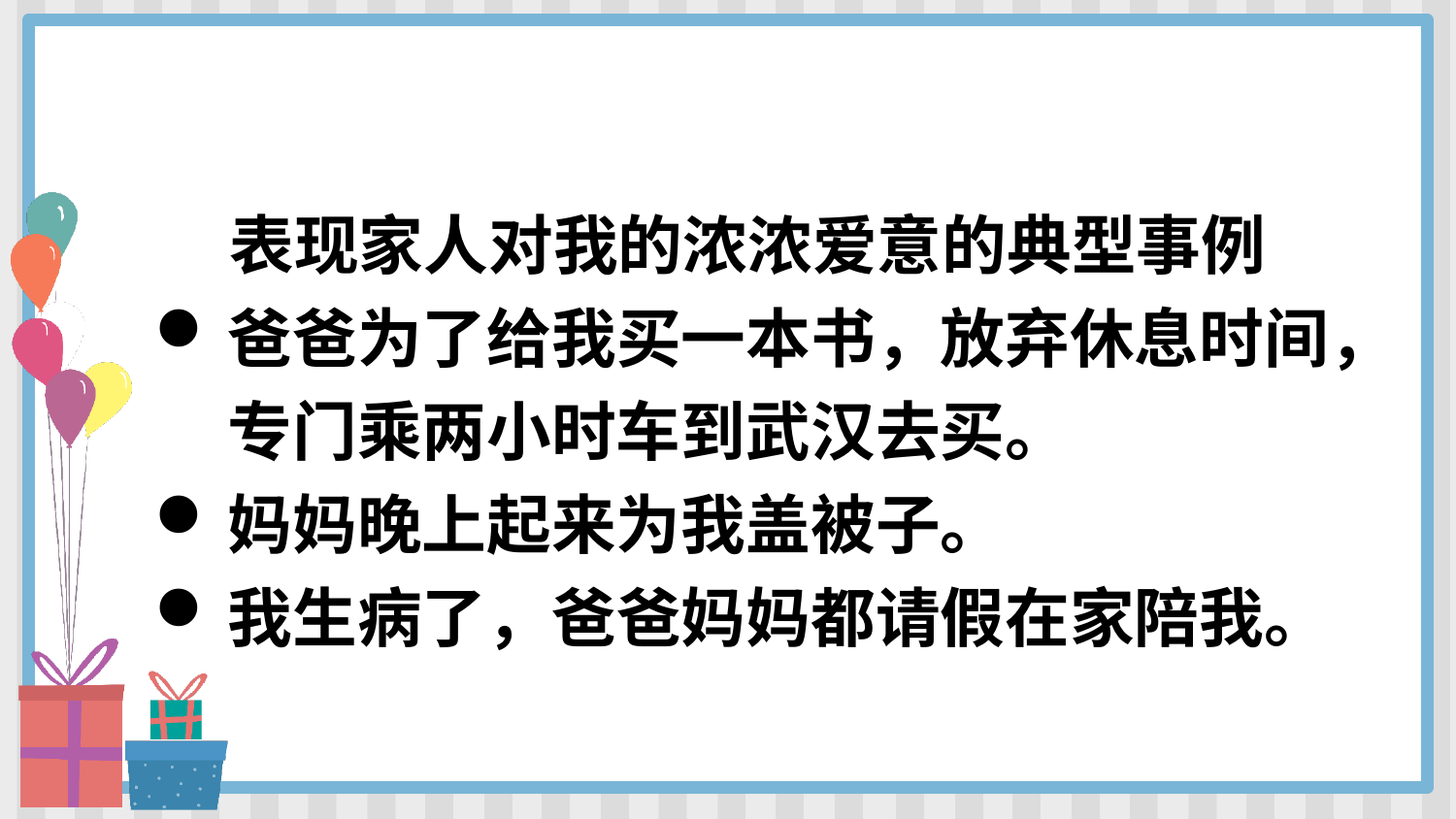

表现家人对我的浓浓爱意的典型事例
爸爸为了给我买一本书，放弃休息时间，专门乘两小时车到武汉去买。
妈妈晚上起来为我盖被子。
我生病了，爸爸妈妈都请假在家陪我。